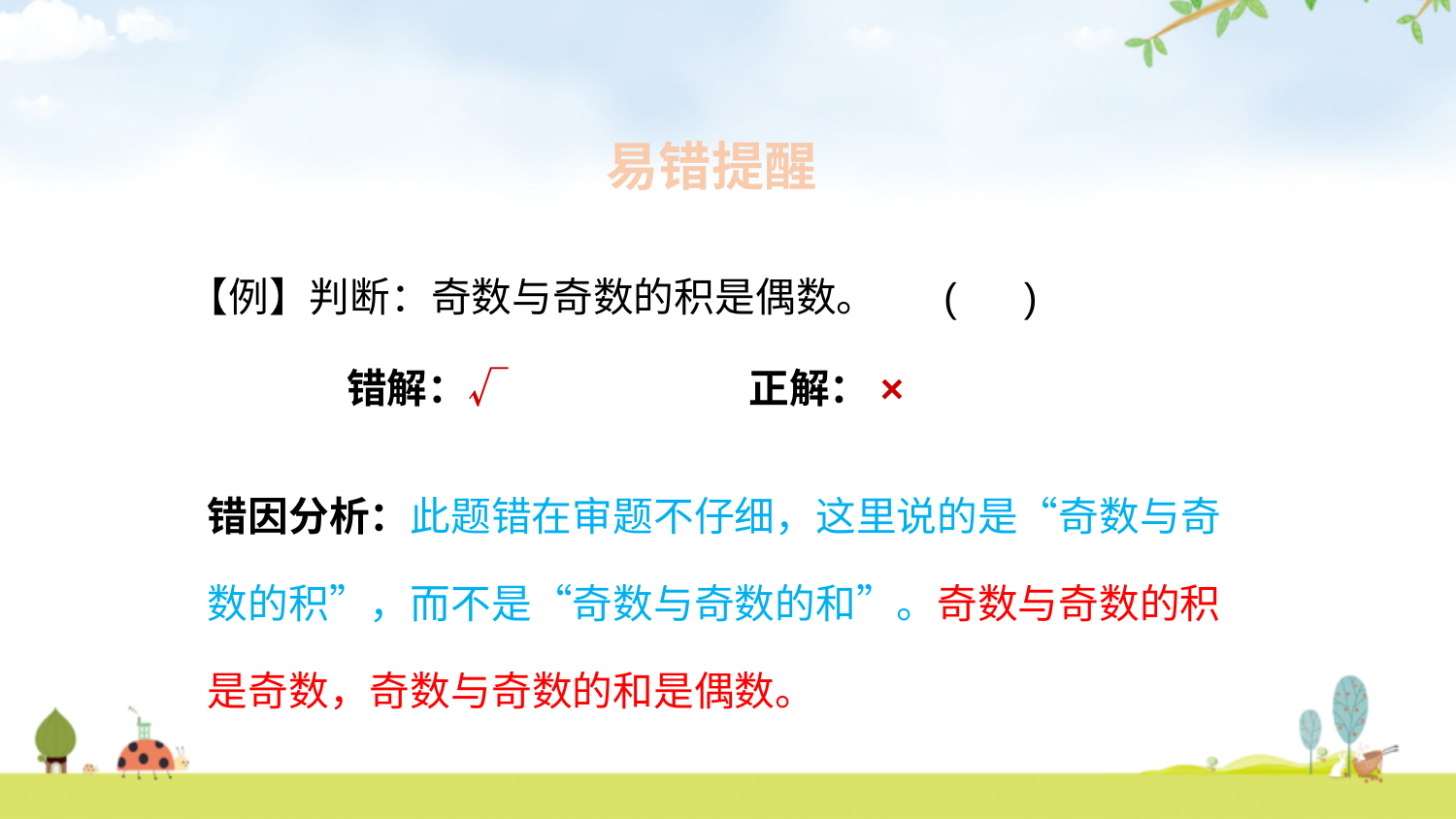

易错提醒
【例】判断：奇数与奇数的积是偶数。	  (      )
错解：√
正解：×
错因分析：此题错在审题不仔细，这里说的是“奇数与奇数的积”，而不是“奇数与奇数的和”。奇数与奇数的积是奇数，奇数与奇数的和是偶数。